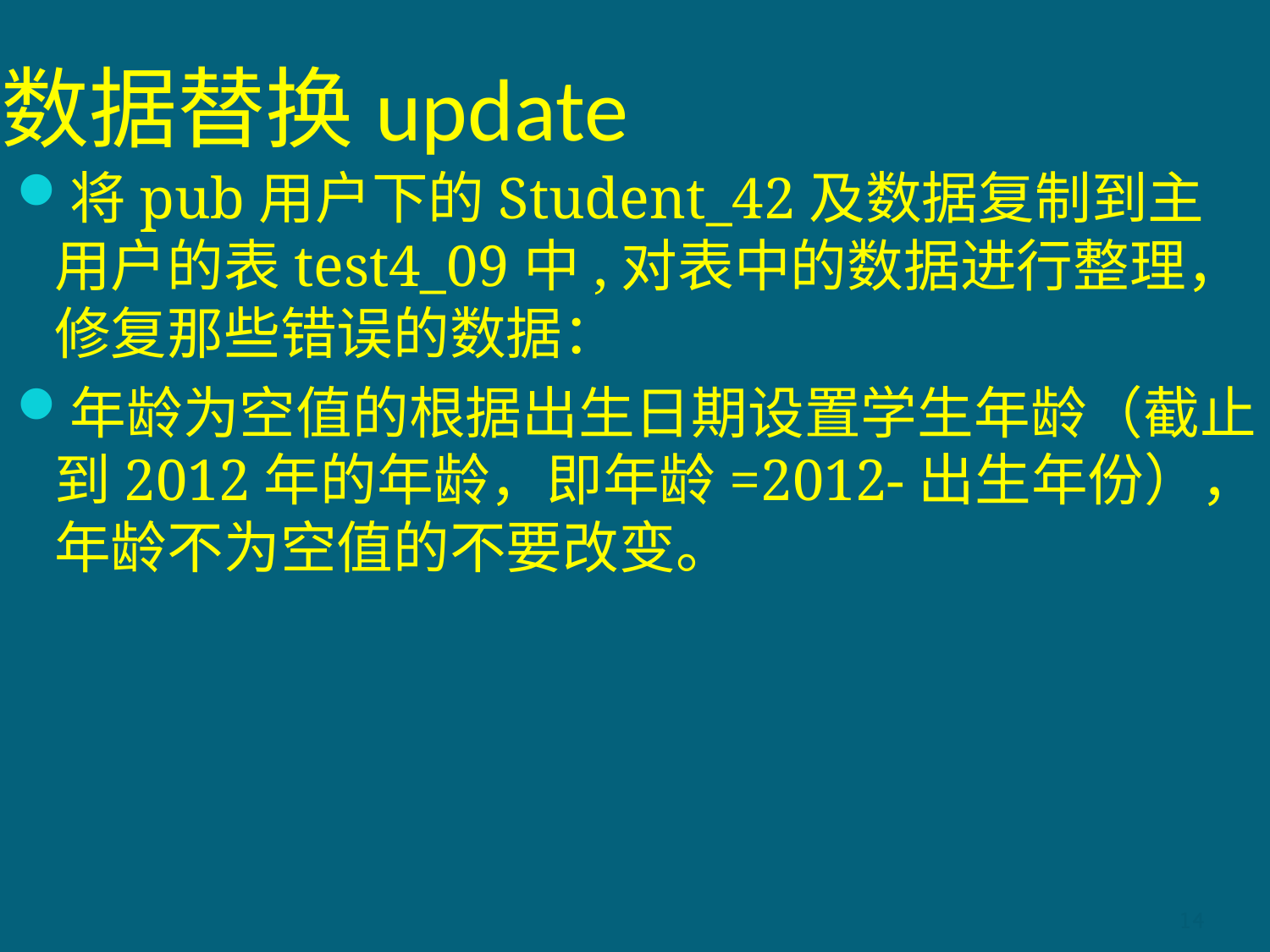

# 数据替换update
将pub用户下的Student_42及数据复制到主用户的表test4_09中,对表中的数据进行整理，修复那些错误的数据：
年龄为空值的根据出生日期设置学生年龄（截止到2012年的年龄，即年龄=2012-出生年份），年龄不为空值的不要改变。

14